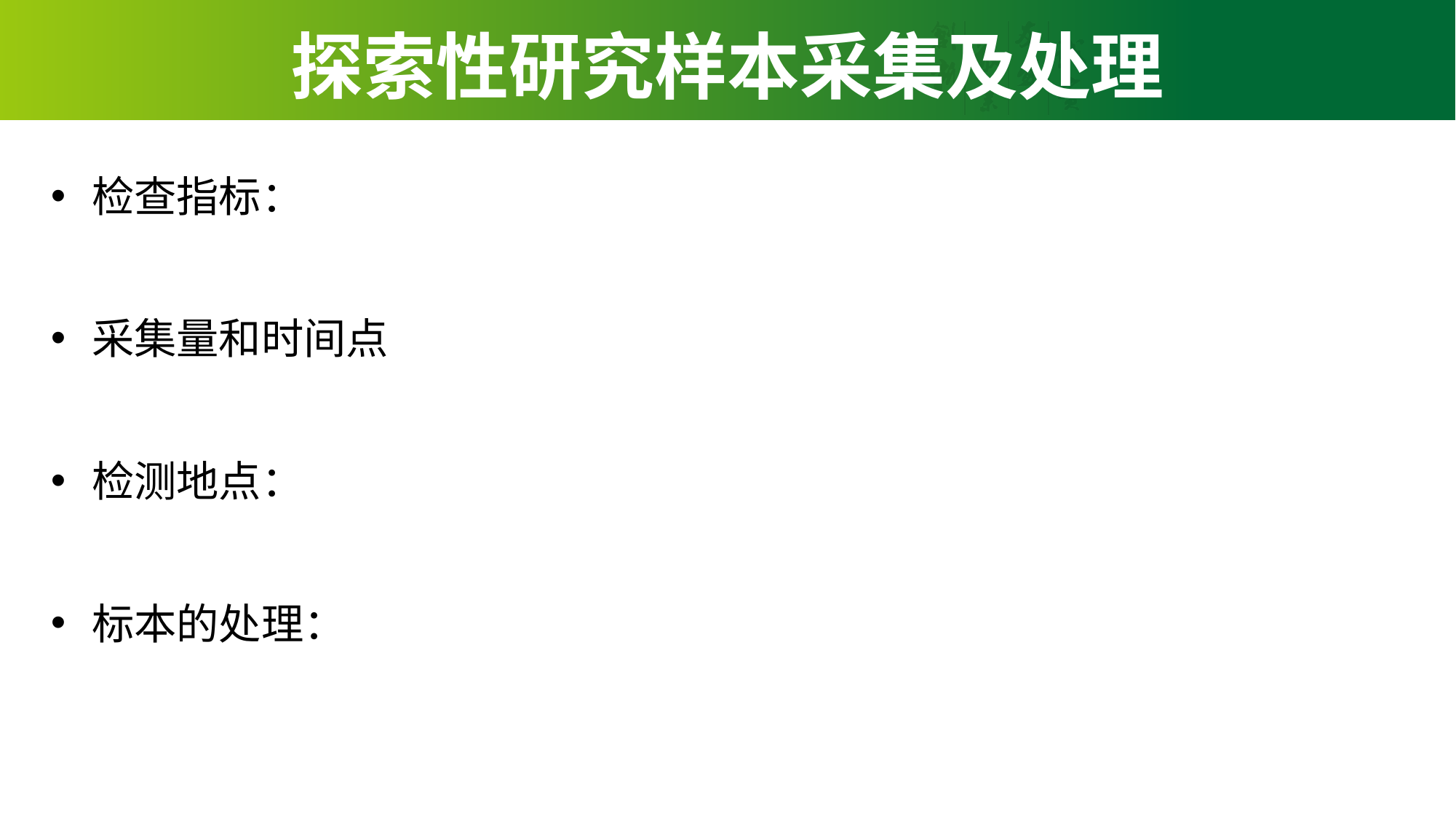

# 探索性研究样本采集及处理
检查指标：

采集量和时间点

检测地点：

标本的处理：